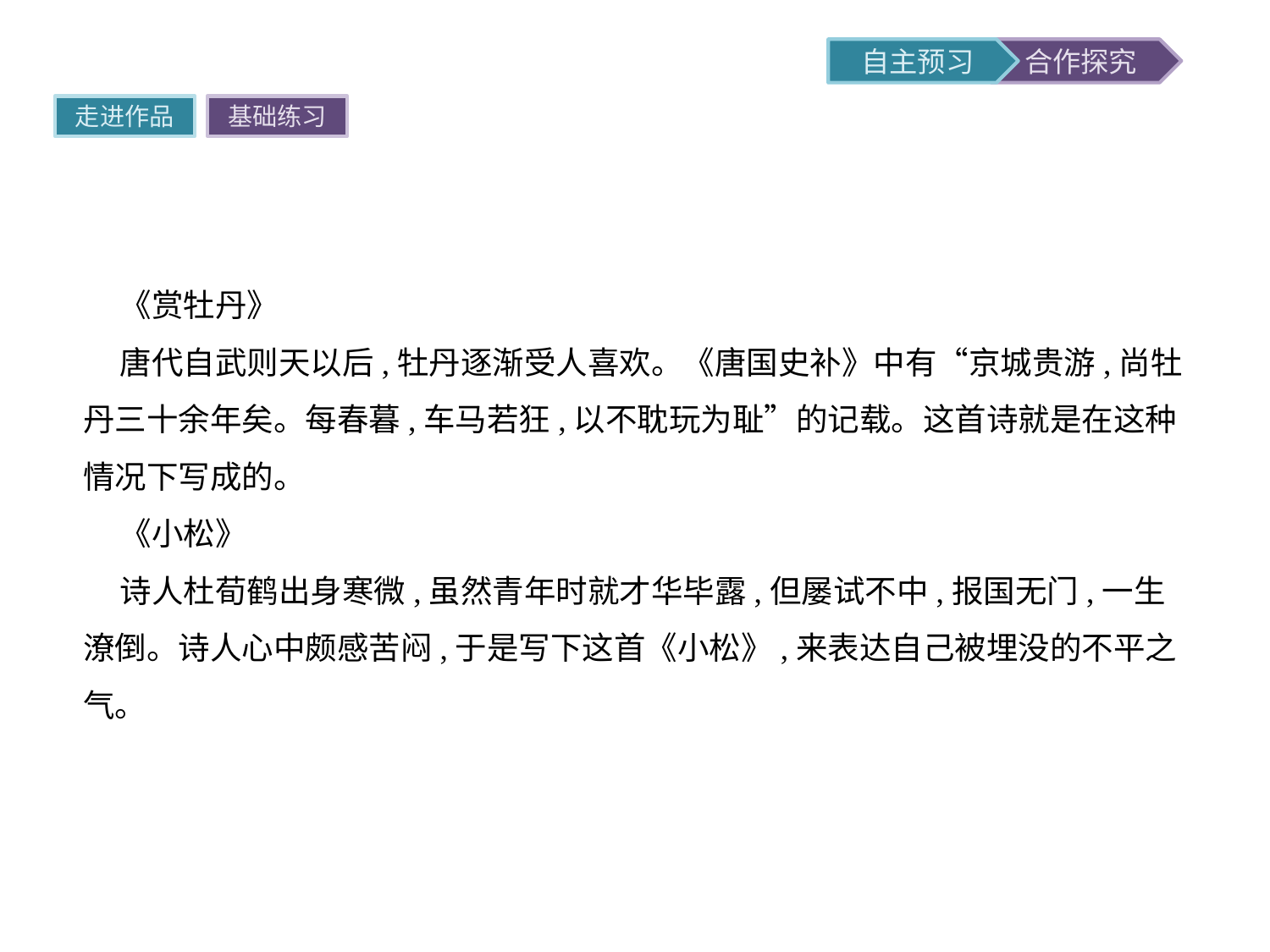

走进作品
基础练习
《赏牡丹》
唐代自武则天以后,牡丹逐渐受人喜欢。《唐国史补》中有“京城贵游,尚牡丹三十余年矣。每春暮,车马若狂,以不耽玩为耻”的记载。这首诗就是在这种情况下写成的。
《小松》
诗人杜荀鹤出身寒微,虽然青年时就才华毕露,但屡试不中,报国无门,一生潦倒。诗人心中颇感苦闷,于是写下这首《小松》,来表达自己被埋没的不平之气。